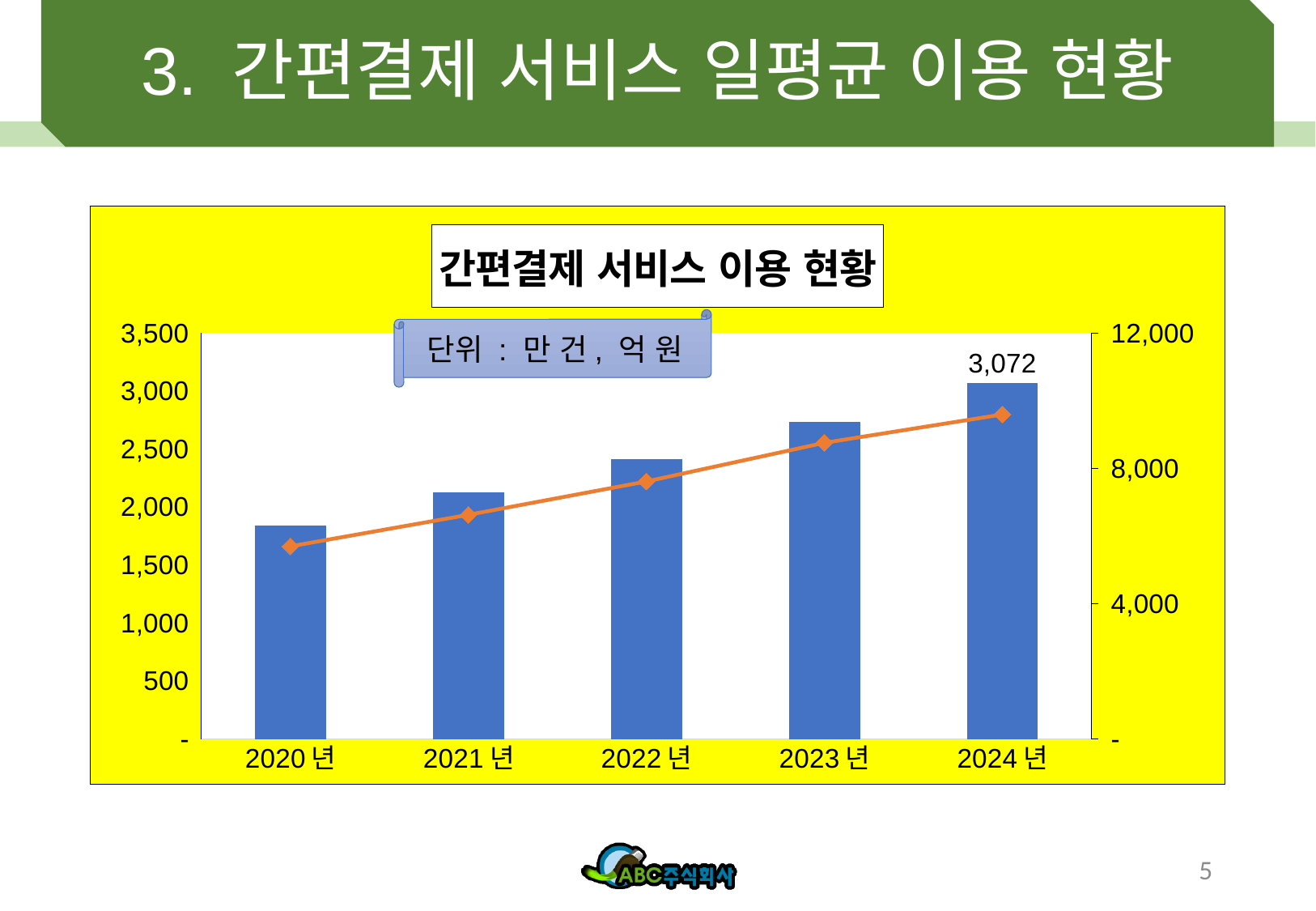

# 3. 간편결제 서비스 일평균 이용 현황

### Chart: 간편결제 서비스 이용 현황

| Category | 이용 건수 | 이용 금액 |
|---|---|---|
| 2020년 | 1843.0 | 5695.0 |
| 2021년 | 2127.0 | 6626.0 |
| 2022년 | 2412.0 | 7613.0 |
| 2023년 | 2735.0 | 8755.0 |
| 2024년 | 3072.0 | 9594.0 |
단위 : 만 건, 억 원
5